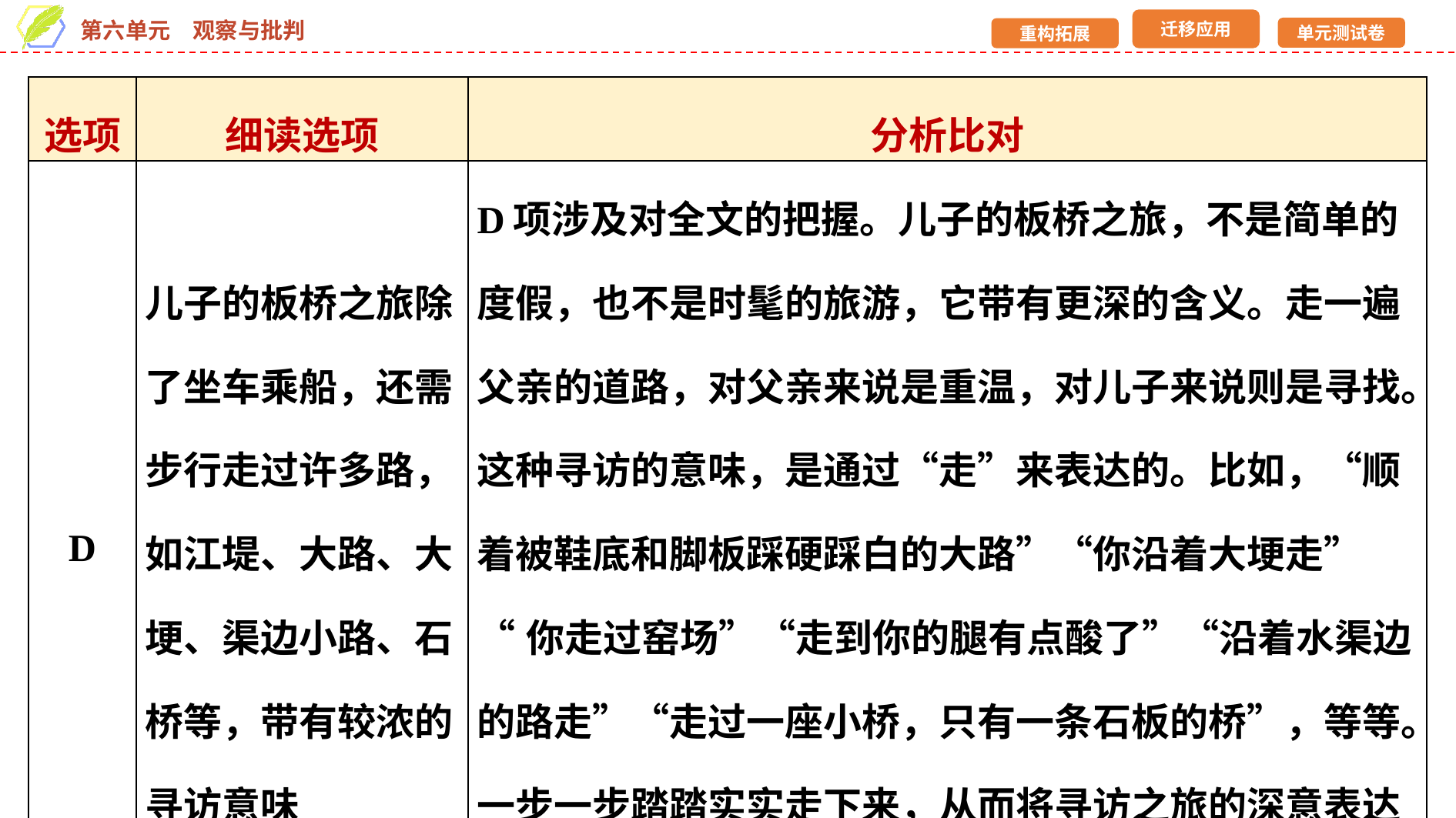

| 选项 | 细读选项 | 分析比对 |
| --- | --- | --- |
| D | 儿子的板桥之旅除了坐车乘船，还需步行走过许多路，如江堤、大路、大埂、渠边小路、石桥等，带有较浓的寻访意味 | D项涉及对全文的把握。儿子的板桥之旅，不是简单的度假，也不是时髦的旅游，它带有更深的含义。走一遍父亲的道路，对父亲来说是重温，对儿子来说则是寻找。这种寻访的意味，是通过“走”来表达的。比如，“顺着被鞋底和脚板踩硬踩白的大路”“你沿着大埂走” “你走过窑场”“走到你的腿有点酸了”“沿着水渠边的路走”“走过一座小桥，只有一条石板的桥”，等等。一步一步踏踏实实走下来，从而将寻访之旅的深意表达了出来。D项正确 |